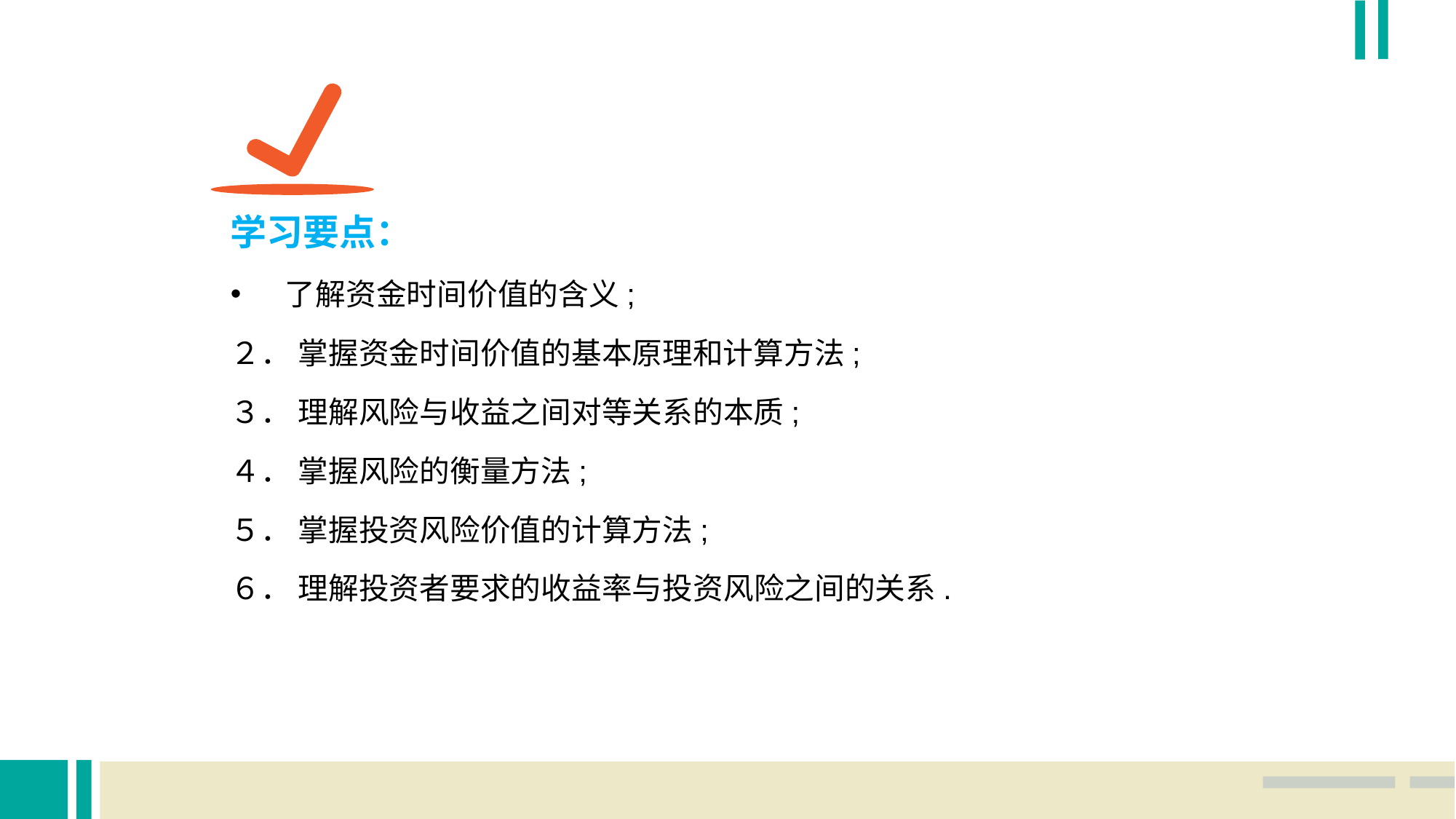

学习要点：
了解资金时间价值的含义;
２． 掌握资金时间价值的基本原理和计算方法;
３． 理解风险与收益之间对等关系的本质;
４． 掌握风险的衡量方法;
５． 掌握投资风险价值的计算方法;
６． 理解投资者要求的收益率与投资风险之间的关系.